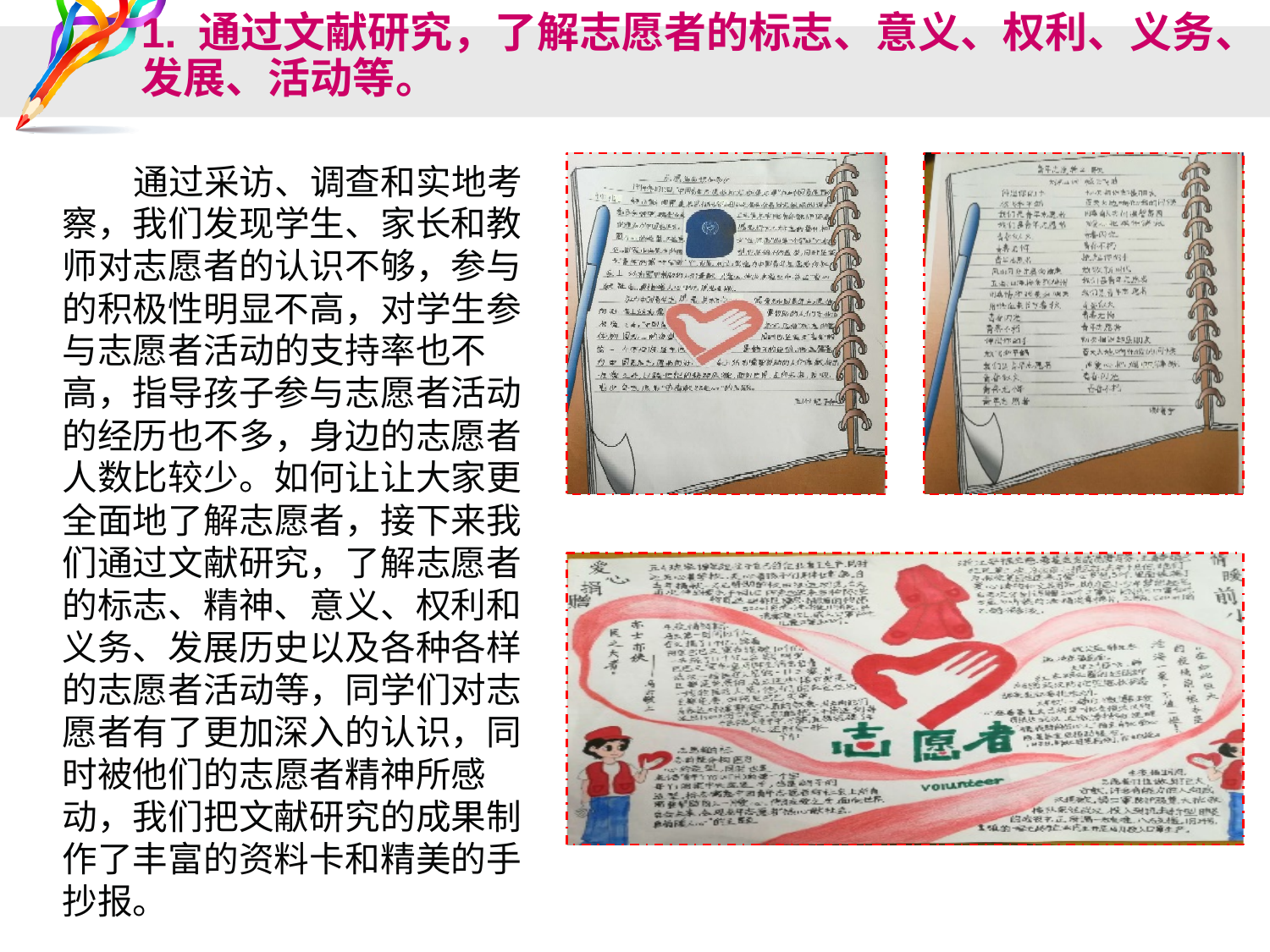

# 1. 通过文献研究，了解志愿者的标志、意义、权利、义务、发展、活动等。
        通过采访、调查和实地考察，我们发现学生、家长和教师对志愿者的认识不够，参与的积极性明显不高，对学生参与志愿者活动的支持率也不高，指导孩子参与志愿者活动的经历也不多，身边的志愿者人数比较少。如何让让大家更全面地了解志愿者，接下来我们通过文献研究，了解志愿者的标志、精神、意义、权利和义务、发展历史以及各种各样的志愿者活动等，同学们对志愿者有了更加深入的认识，同时被他们的志愿者精神所感动，我们把文献研究的成果制作了丰富的资料卡和精美的手抄报。